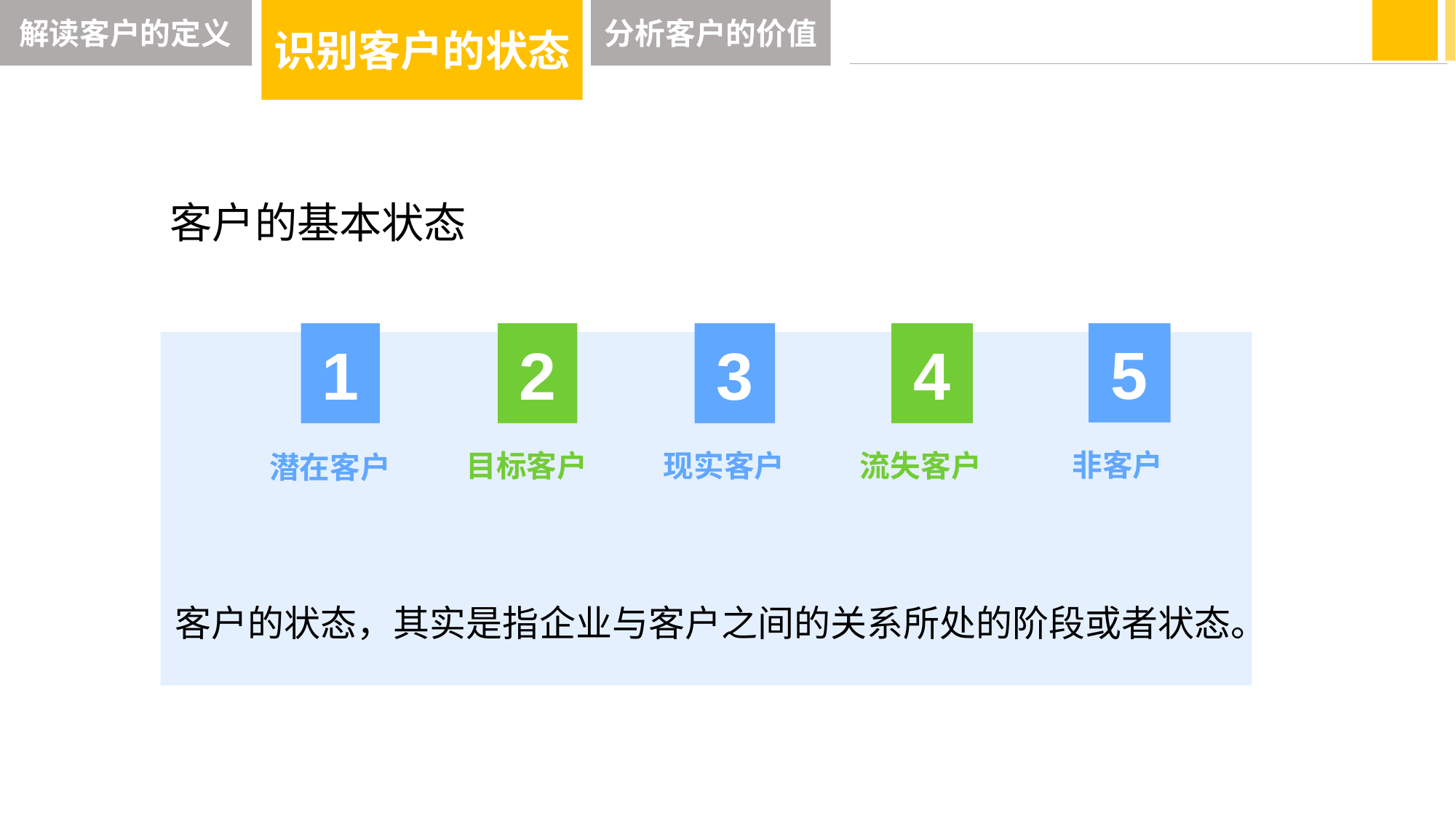

解读客户的定义
识别客户的状态
分析客户的价值

客户的基本状态
1
2
3
4
5

非客户
目标客户
现实客户
流失客户
潜在客户
客户的状态，其实是指企业与客户之间的关系所处的阶段或者状态。